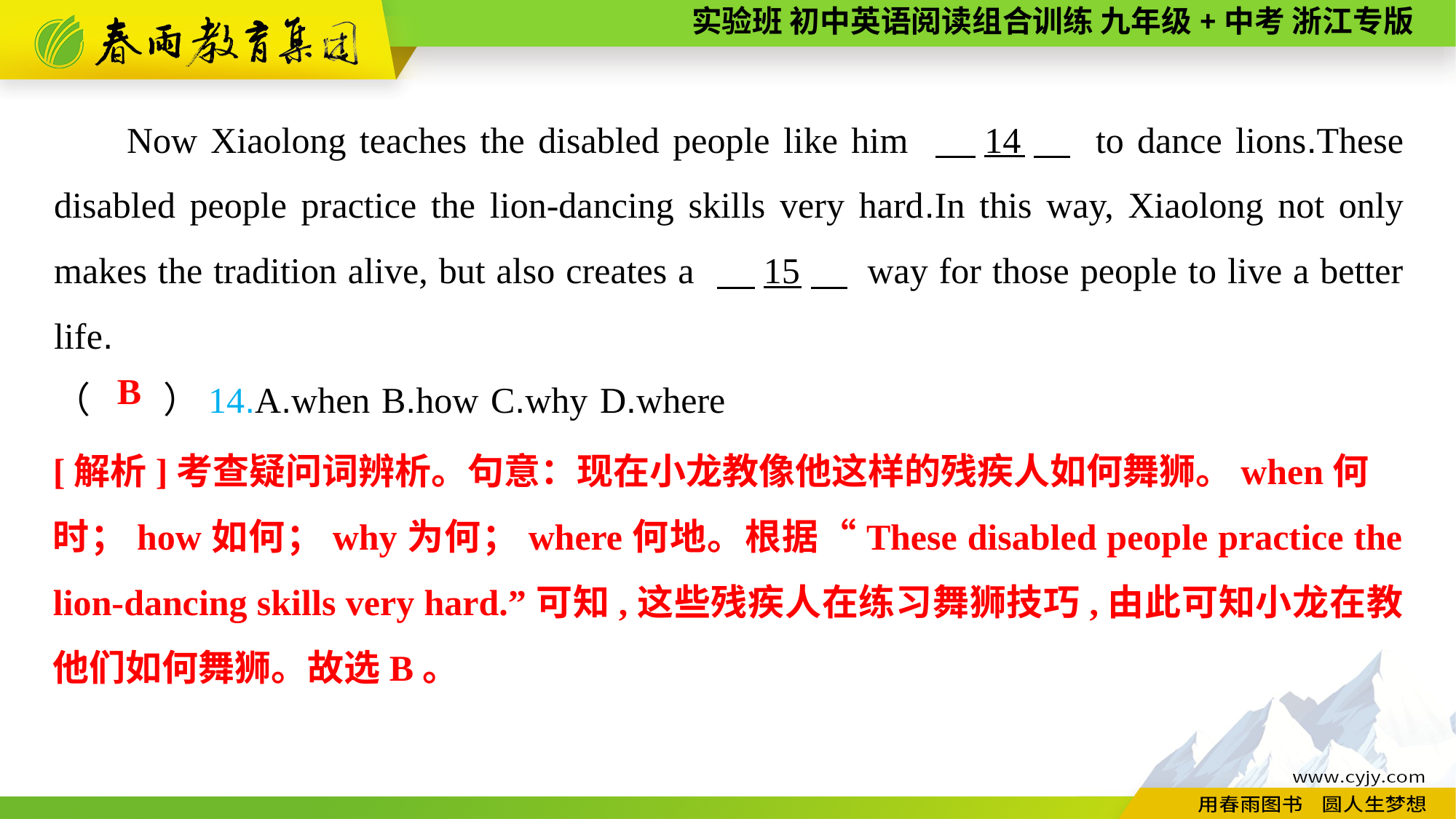

Now Xiaolong teaches the disabled people like him 　14　 to dance lions.These disabled people practice the lion-dancing skills very hard.In this way, Xiaolong not only makes the tradition alive, but also creates a 　15　 way for those people to live a better life.
（　　）14.A.when	B.how	C.why	D.where
B
[解析]考查疑问词辨析。句意：现在小龙教像他这样的残疾人如何舞狮。when何
时；how如何；why为何；where何地。根据“These disabled people practice the lion-dancing skills very hard.”可知,这些残疾人在练习舞狮技巧,由此可知小龙在教他们如何舞狮。故选B。